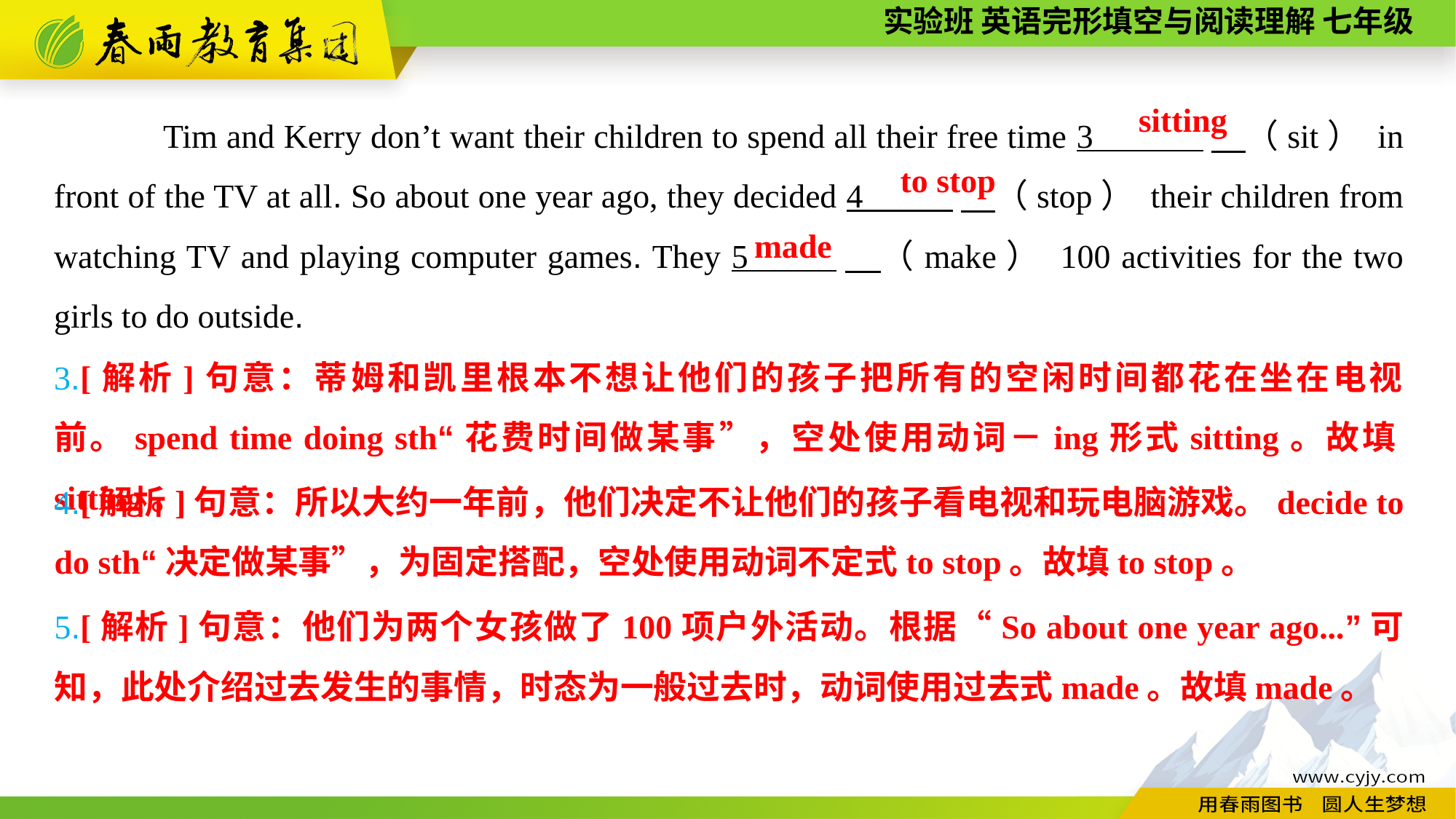

Tim and Kerry don’t want their children to spend all their free time 3            　（sit） in front of the TV at all. So about one year ago, they decided 4          　（stop） their children from watching TV and playing computer games. They 5        　（make） 100 activities for the two girls to do outside.
 sitting
 to stop
made
3.[解析]句意：蒂姆和凯里根本不想让他们的孩子把所有的空闲时间都花在坐在电视前。spend time doing sth“花费时间做某事”，空处使用动词－ing形式sitting。故填sitting。
4.[解析]句意：所以大约一年前，他们决定不让他们的孩子看电视和玩电脑游戏。decide to do sth“决定做某事”，为固定搭配，空处使用动词不定式to stop。故填to stop。
5.[解析]句意：他们为两个女孩做了100项户外活动。根据“So about one year ago...”可知，此处介绍过去发生的事情，时态为一般过去时，动词使用过去式made。故填made。